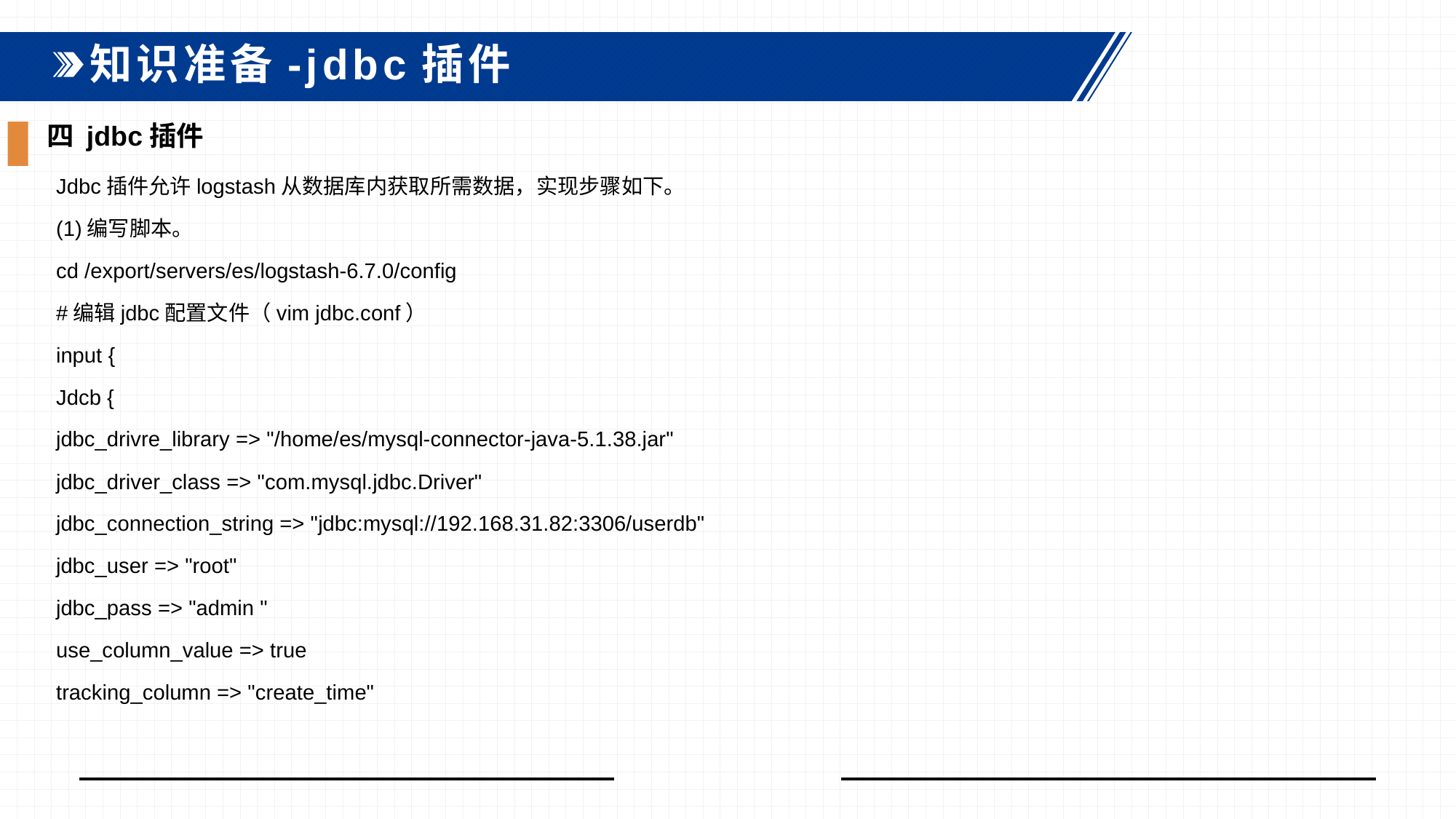

知识准备-jdbc插件
四 jdbc插件
Jdbc插件允许logstash从数据库内获取所需数据，实现步骤如下。
(1)编写脚本。
cd /export/servers/es/logstash-6.7.0/config
#编辑jdbc配置文件（vim jdbc.conf）
input {
Jdcb {
jdbc_drivre_library => "/home/es/mysql-connector-java-5.1.38.jar"
jdbc_driver_class => "com.mysql.jdbc.Driver"
jdbc_connection_string => "jdbc:mysql://192.168.31.82:3306/userdb"
jdbc_user => "root"
jdbc_pass => "admin "
use_column_value => true
tracking_column => "create_time"